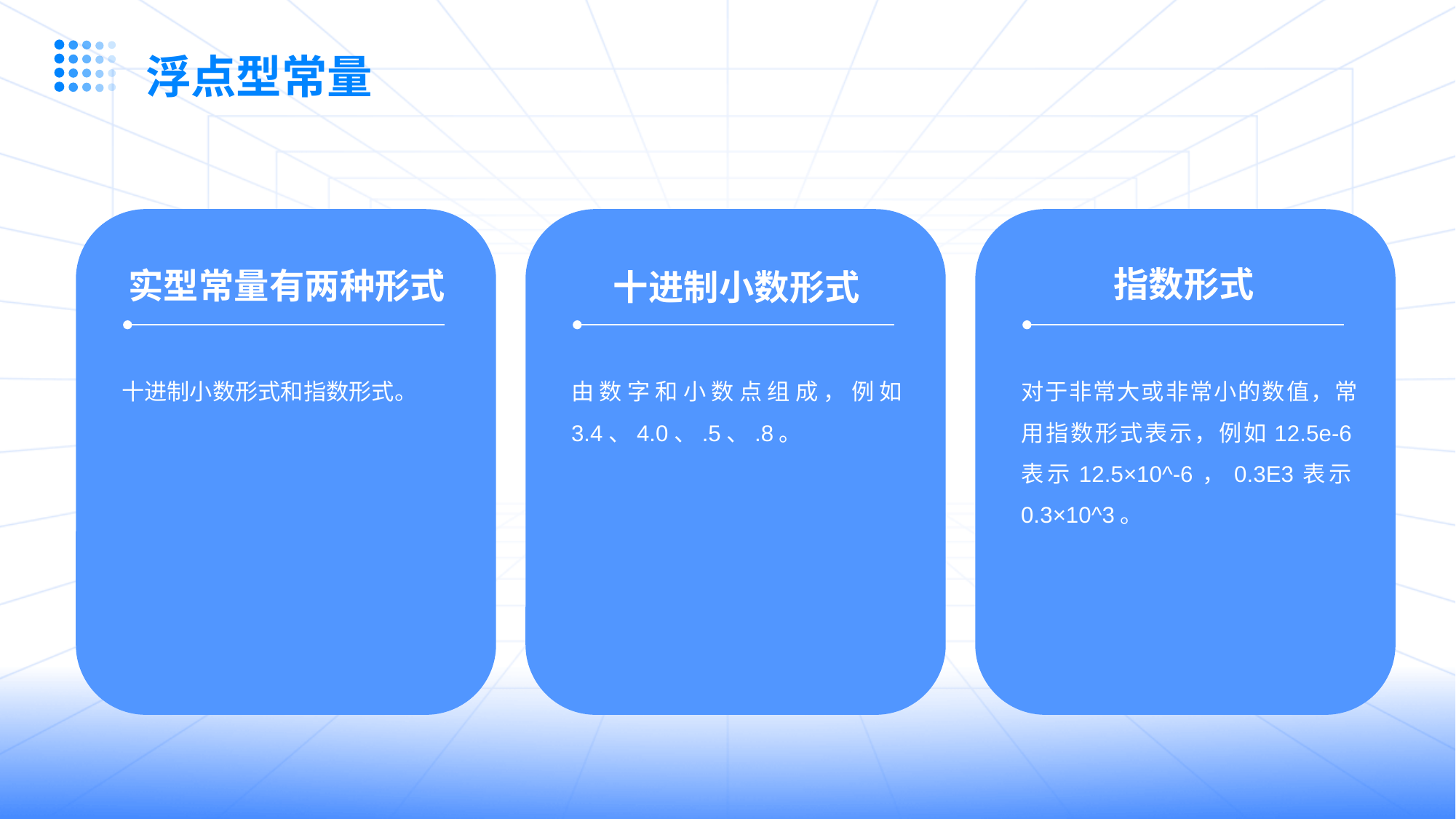

浮点型常量

指数形式
实型常量有两种形式
十进制小数形式
十进制小数形式和指数形式。
由数字和小数点组成，例如3.4、4.0、.5、.8。
对于非常大或非常小的数值，常用指数形式表示，例如12.5e-6表示12.5×10^-6，0.3E3表示0.3×10^3。